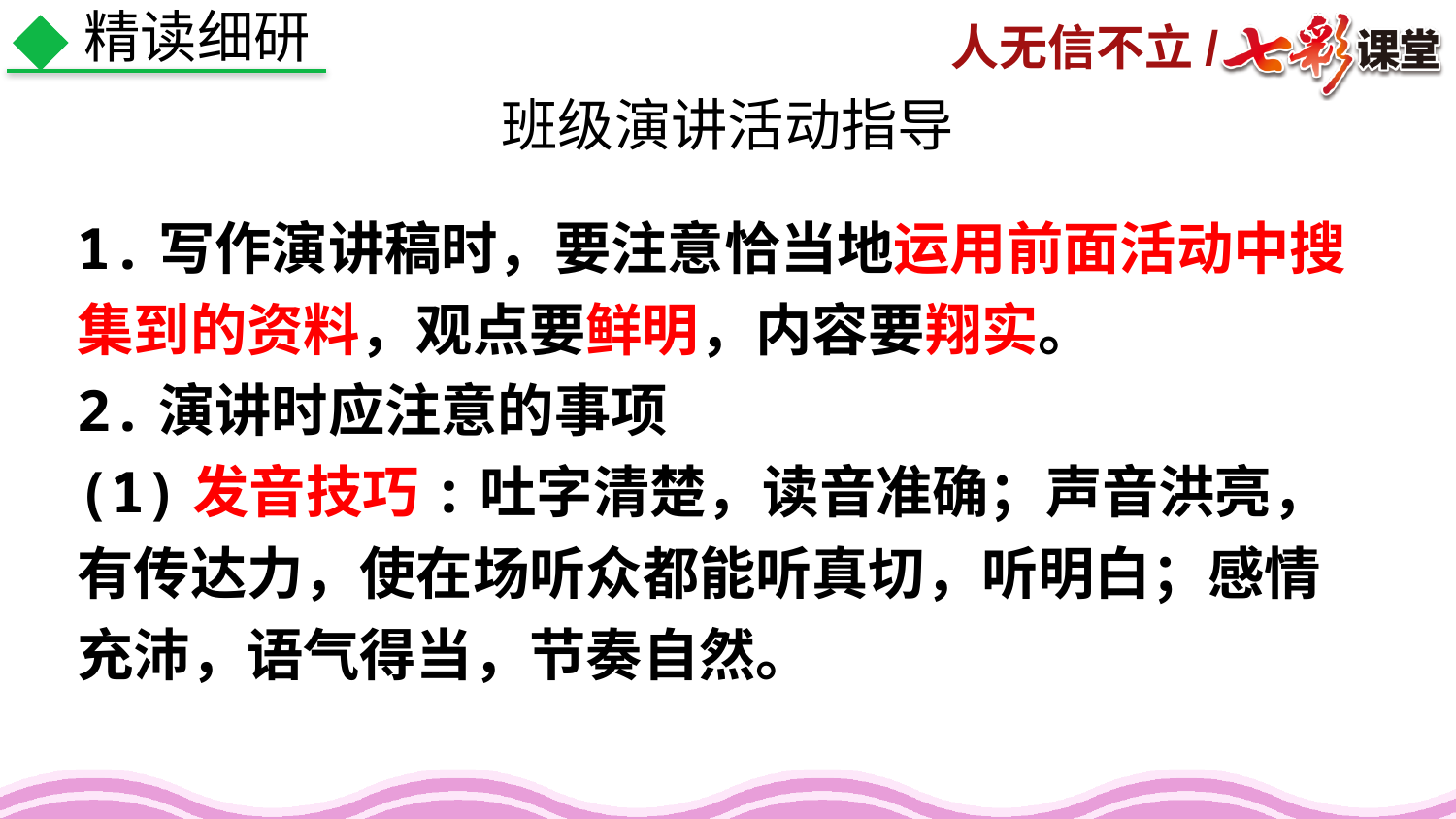

精读细研

班级演讲活动指导
1.写作演讲稿时，要注意恰当地运用前面活动中搜集到的资料，观点要鲜明，内容要翔实。
2.演讲时应注意的事项
(1)发音技巧:吐字清楚，读音准确；声音洪亮，有传达力，使在场听众都能听真切，听明白；感情充沛，语气得当，节奏自然。